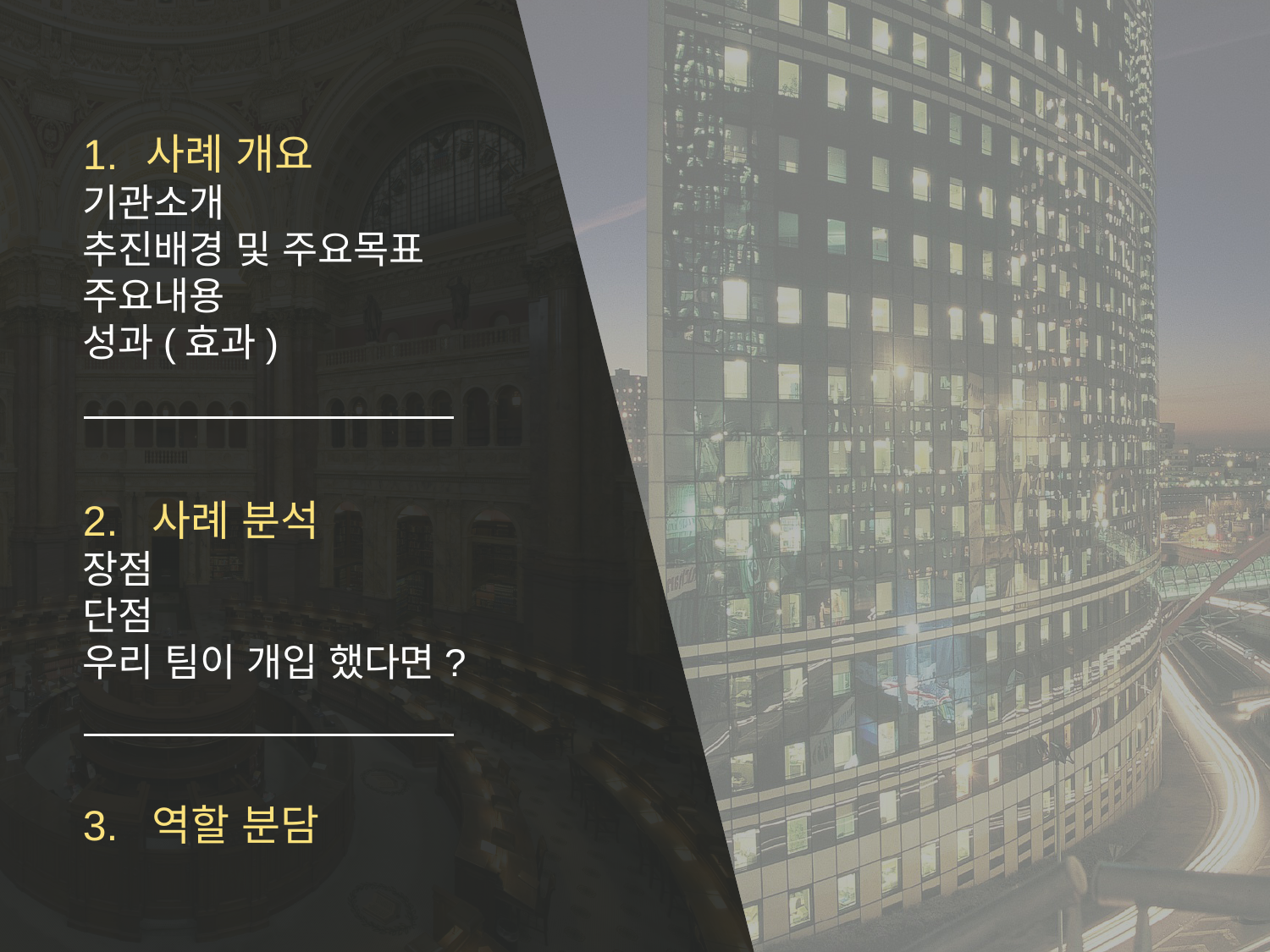

사례 개요
기관소개
추진배경 및 주요목표
주요내용
성과(효과)
2.  사례 분석
장점
단점
우리 팀이 개입 했다면?
3.  역할 분담